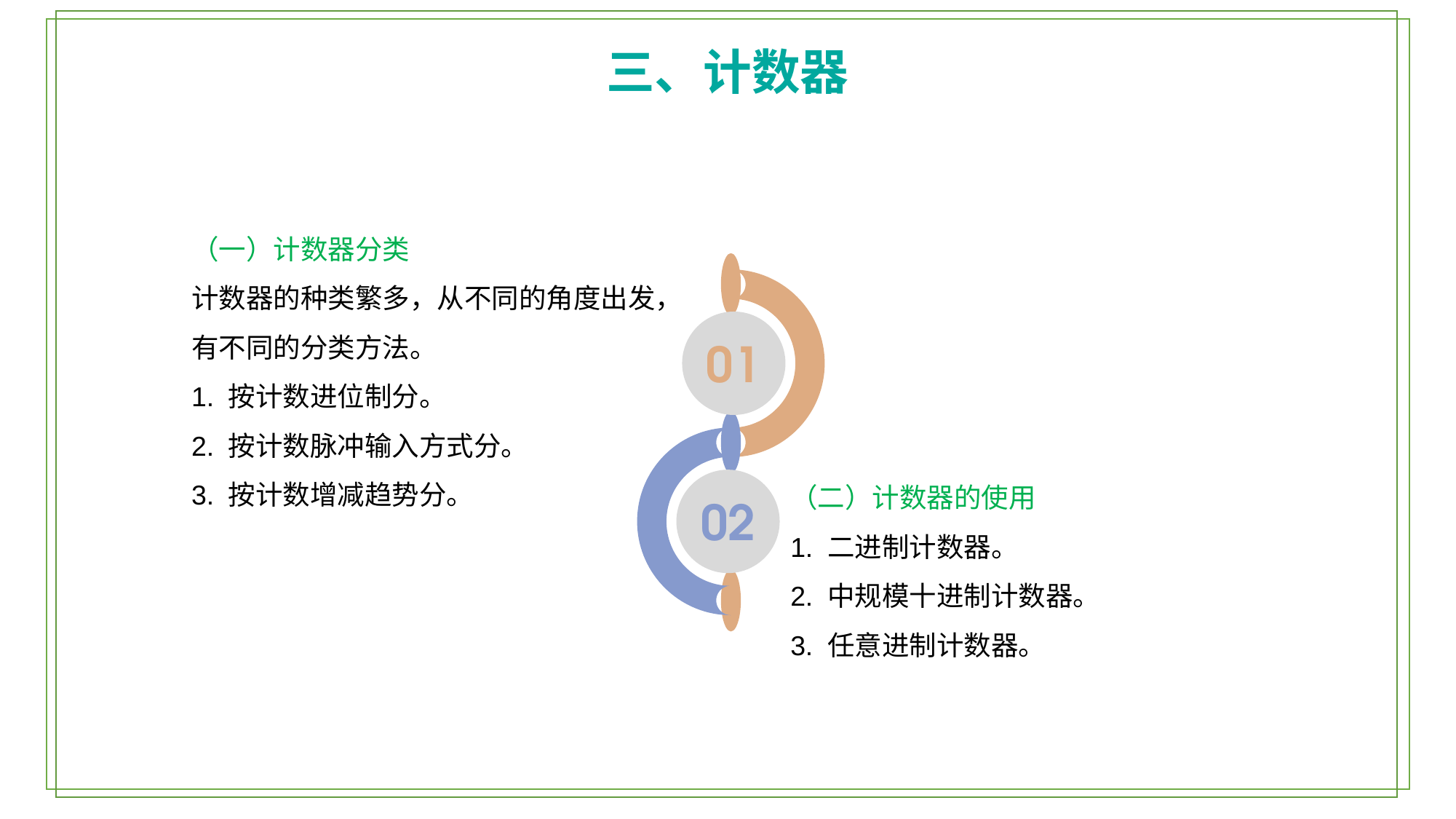

三、计数器
（一）计数器分类
计数器的种类繁多，从不同的角度出发，有不同的分类方法。
1. 按计数进位制分。
2. 按计数脉冲输入方式分。
3. 按计数增减趋势分。

01

（二）计数器的使用
1. 二进制计数器。
2. 中规模十进制计数器。
3. 任意进制计数器。
02